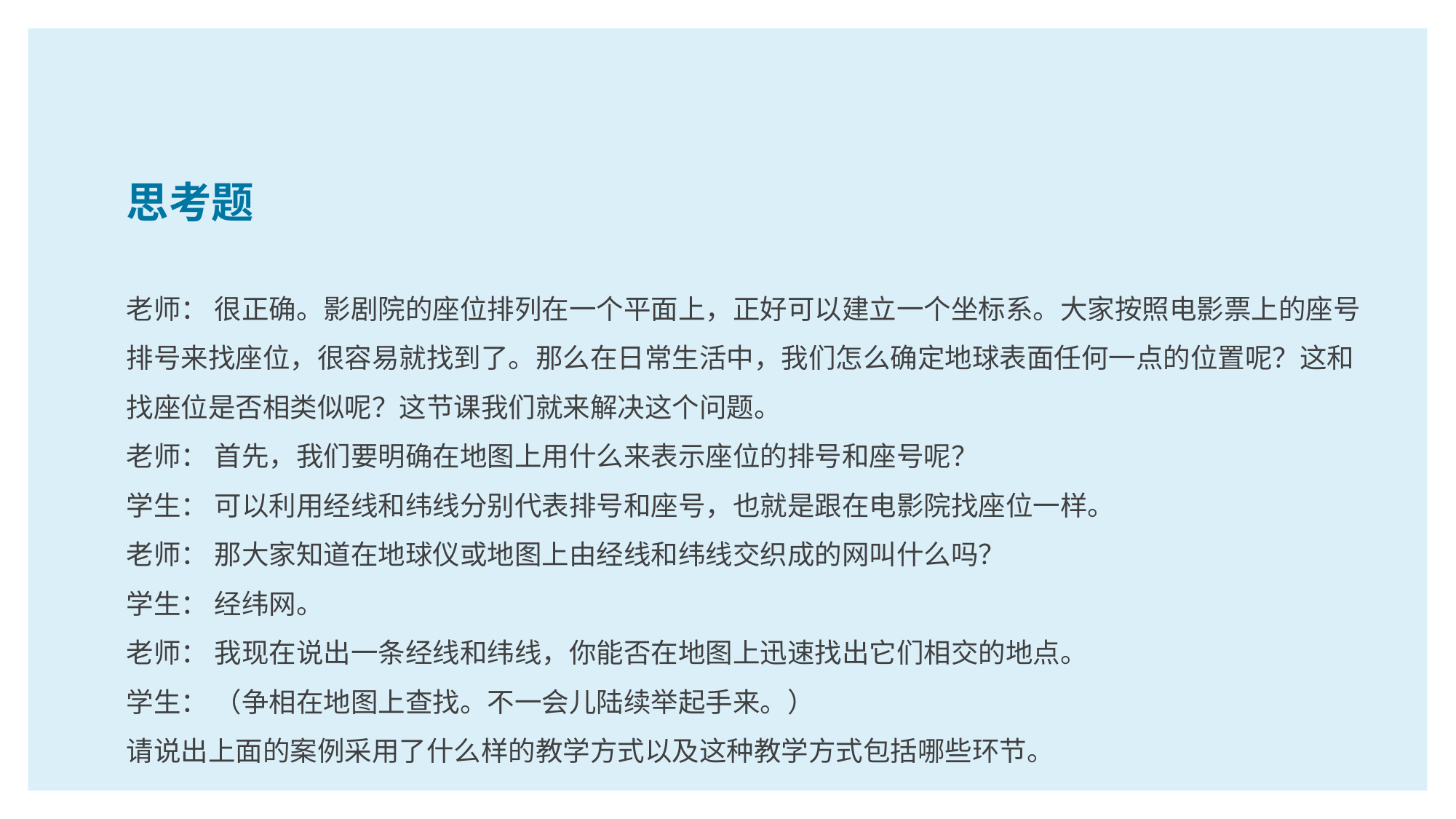

思考题

老师： 很正确。影剧院的座位排列在一个平面上，正好可以建立一个坐标系。大家按照电影票上的座号排号来找座位，很容易就找到了。那么在日常生活中，我们怎么确定地球表面任何一点的位置呢？这和找座位是否相类似呢？这节课我们就来解决这个问题。
老师： 首先，我们要明确在地图上用什么来表示座位的排号和座号呢？
学生： 可以利用经线和纬线分别代表排号和座号，也就是跟在电影院找座位一样。
老师： 那大家知道在地球仪或地图上由经线和纬线交织成的网叫什么吗？
学生： 经纬网。
老师： 我现在说出一条经线和纬线，你能否在地图上迅速找出它们相交的地点。
学生： （争相在地图上查找。不一会儿陆续举起手来。）
请说出上面的案例采用了什么样的教学方式以及这种教学方式包括哪些环节。